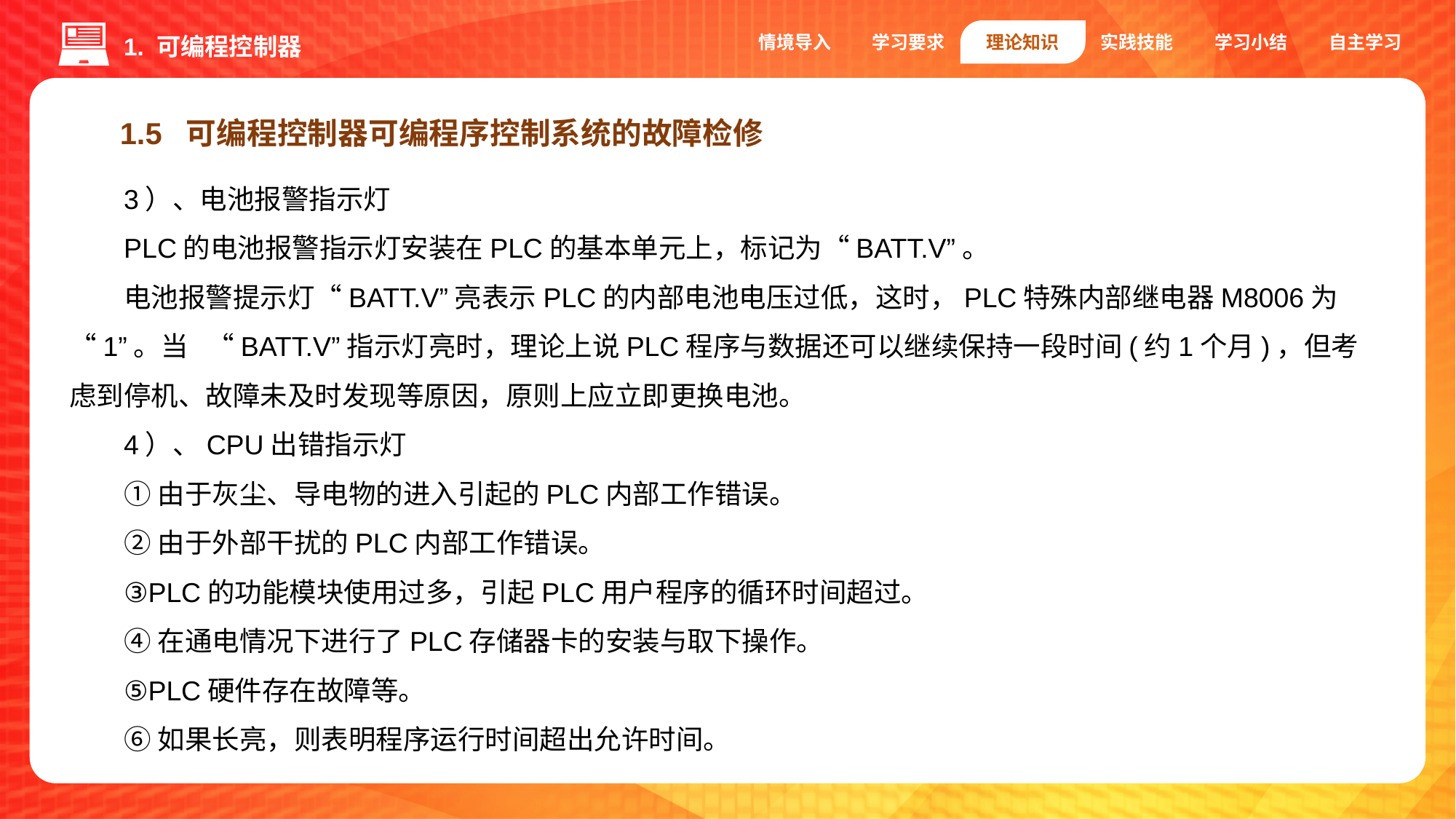

情境导入
学习要求
理论知识
实践技能
学习小结
自主学习

1. 可编程控制器
1.5  可编程控制器可编程序控制系统的故障检修
3）、电池报警指示灯
PLC的电池报警指示灯安装在PLC的基本单元上，标记为“BATT.V”。
电池报警提示灯“BATT.V”亮表示PLC的内部电池电压过低，这时，PLC特殊内部继电器M8006为“1”。当   “BATT.V”指示灯亮时，理论上说PLC程序与数据还可以继续保持一段时间(约1个月)，但考虑到停机、故障未及时发现等原因，原则上应立即更换电池。
4）、CPU出错指示灯
①由于灰尘、导电物的进入引起的PLC内部工作错误。
②由于外部干扰的PLC内部工作错误。
③PLC的功能模块使用过多，引起PLC用户程序的循环时间超过。
④在通电情况下进行了PLC存储器卡的安装与取下操作。
⑤PLC硬件存在故障等。
⑥如果长亮，则表明程序运行时间超出允许时间。